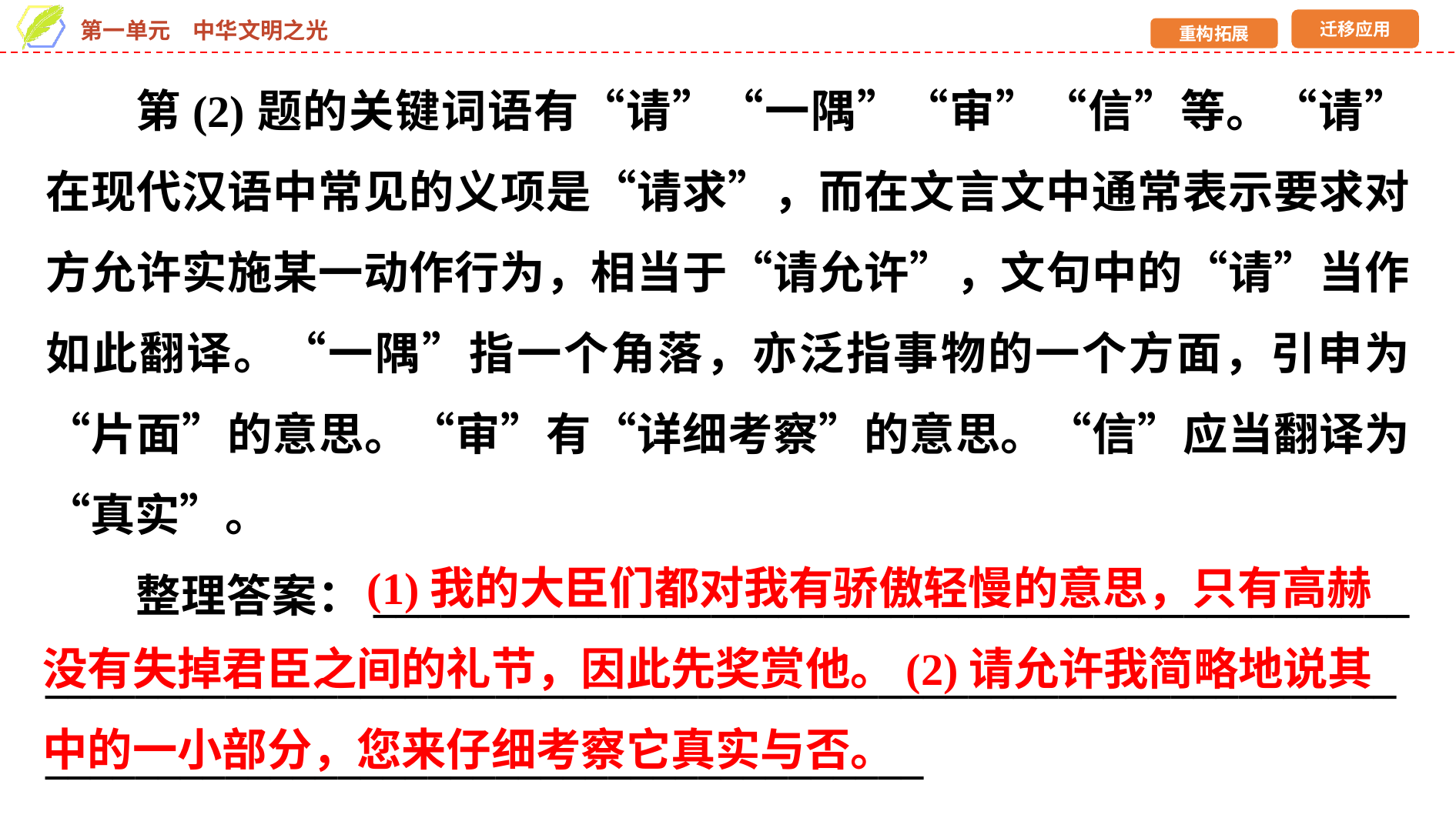

第(2)题的关键词语有“请”“一隅”“审”“信”等。“请”在现代汉语中常见的义项是“请求”，而在文言文中通常表示要求对方允许实施某一动作行为，相当于“请允许”，文句中的“请”当作如此翻译。“一隅”指一个角落，亦泛指事物的一个方面，引申为“片面”的意思。“审”有“详细考察”的意思。“信”应当翻译为“真实”。
整理答案：______________________________________________ ___________________________________________________________________________________________________
                             (1)我的大臣们都对我有骄傲轻慢的意思，只有高赫没有失掉君臣之间的礼节，因此先奖赏他。(2)请允许我简略地说其中的一小部分，您来仔细考察它真实与否。